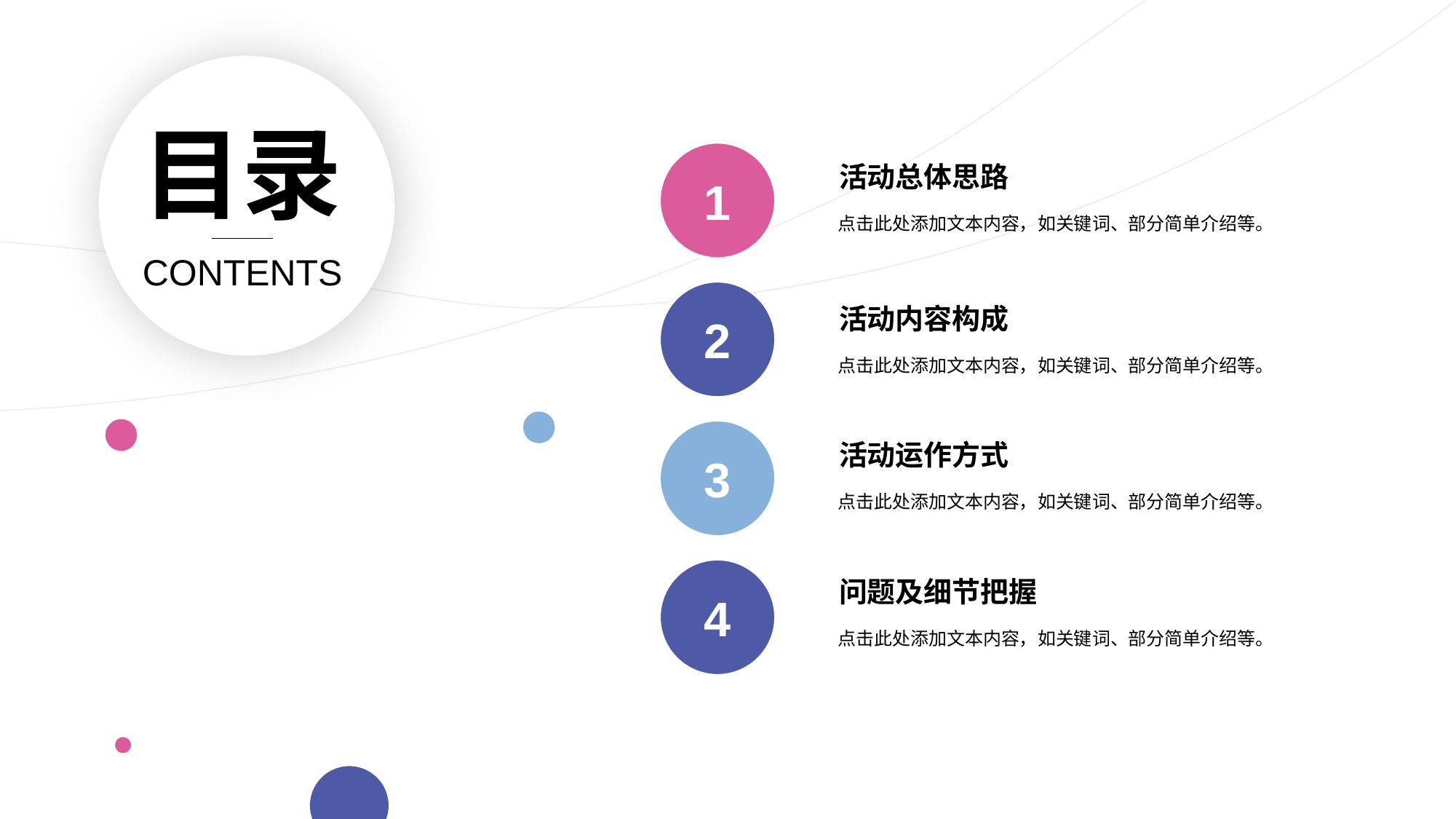

目录
CONTENTS
1
活动总体思路
点击此处添加文本内容，如关键词、部分简单介绍等。
2
活动内容构成
点击此处添加文本内容，如关键词、部分简单介绍等。
3
活动运作方式
点击此处添加文本内容，如关键词、部分简单介绍等。
4
问题及细节把握
点击此处添加文本内容，如关键词、部分简单介绍等。